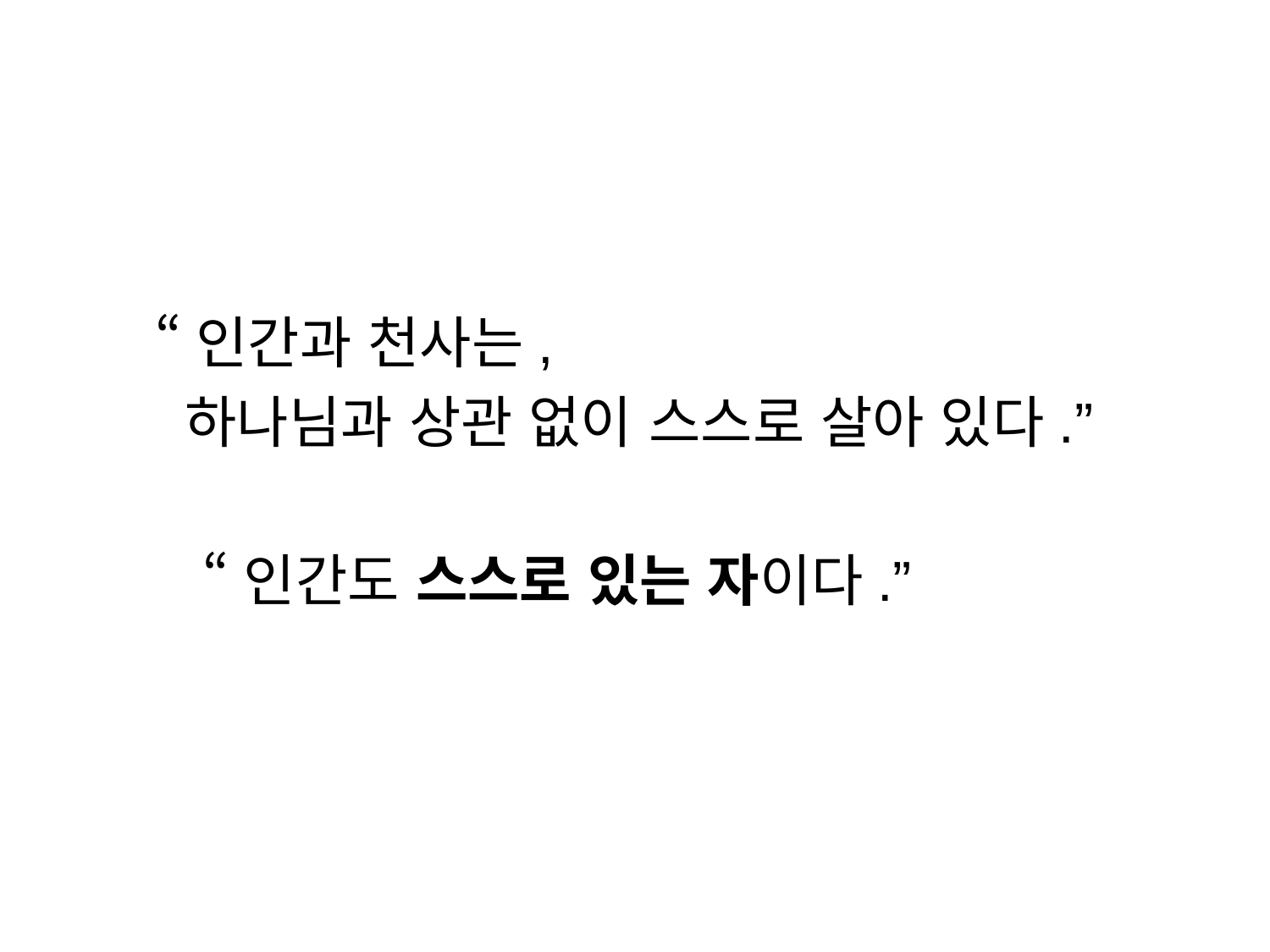

#

     “인간과 천사는,
      하나님과 상관 없이 스스로 살아 있다.”

        “인간도 스스로 있는 자이다.”